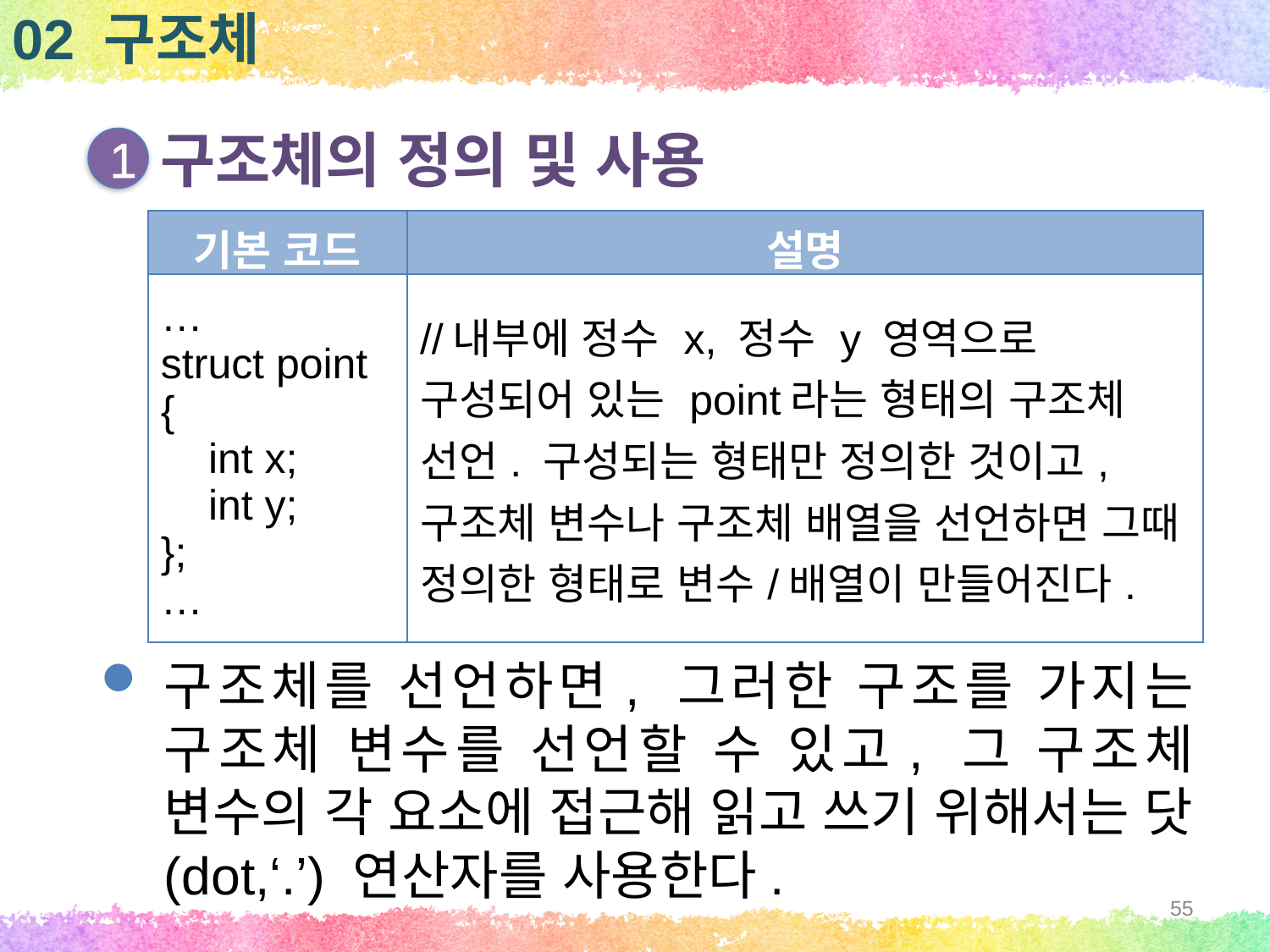

02 구조체
구조체의 정의 및 사용
1
| 기본 코드 | 설명 |
| --- | --- |
| … struct point { int x; int y; }; … | //내부에 정수 x, 정수 y 영역으로 구성되어 있는 point라는 형태의 구조체 선언. 구성되는 형태만 정의한 것이고, 구조체 변수나 구조체 배열을 선언하면 그때 정의한 형태로 변수/배열이 만들어진다. |
구조체를 선언하면, 그러한 구조를 가지는 구조체 변수를 선언할 수 있고, 그 구조체 변수의 각 요소에 접근해 읽고 쓰기 위해서는 닷(dot,‘.’) 연산자를 사용한다.
55